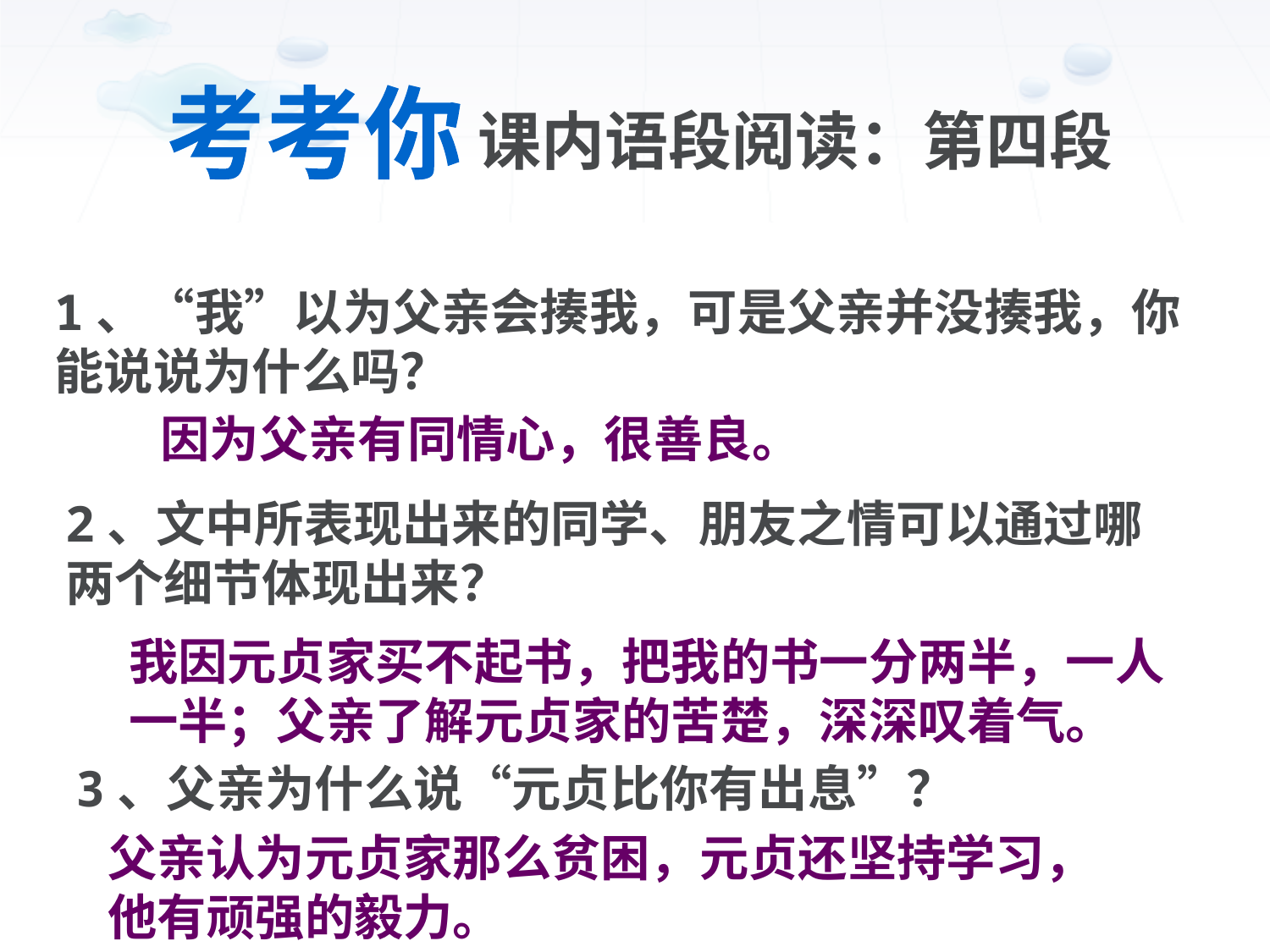

考考你
课内语段阅读：第四段
1、“我”以为父亲会揍我，可是父亲并没揍我，你能说说为什么吗？
因为父亲有同情心，很善良。
2、文中所表现出来的同学、朋友之情可以通过哪两个细节体现出来？
我因元贞家买不起书，把我的书一分两半，一人一半；父亲了解元贞家的苦楚，深深叹着气。
3、父亲为什么说“元贞比你有出息”？
父亲认为元贞家那么贫困，元贞还坚持学习，他有顽强的毅力。